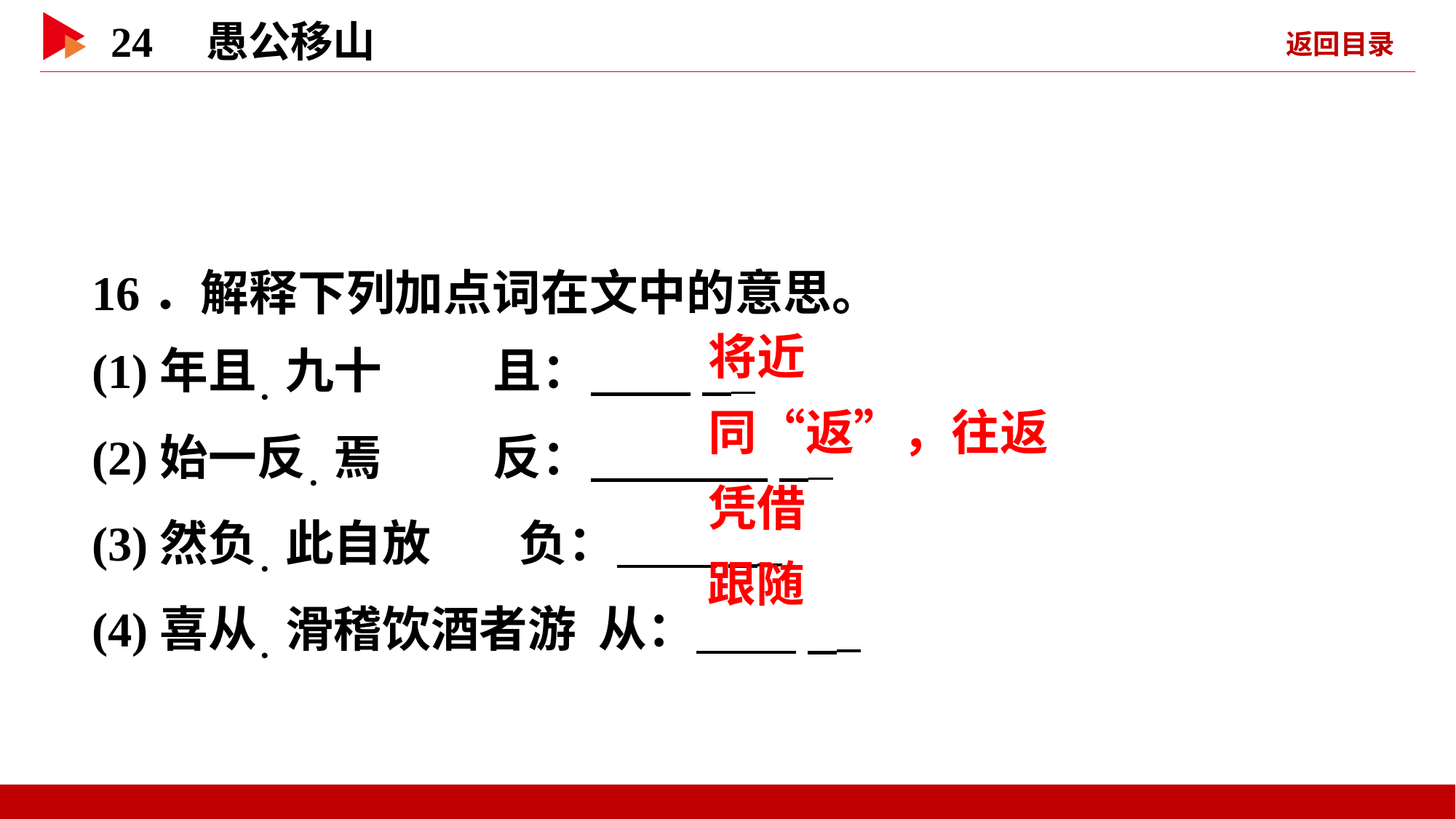

16．解释下列加点词在文中的意思。
(1)年且．九十          且：         _
(2)始一反．焉          反：                _
(3)然负．此自放        负：         _
(4)喜从．滑稽饮酒者游  从：         _
 将近
 同“返”，往返
 凭借
 跟随